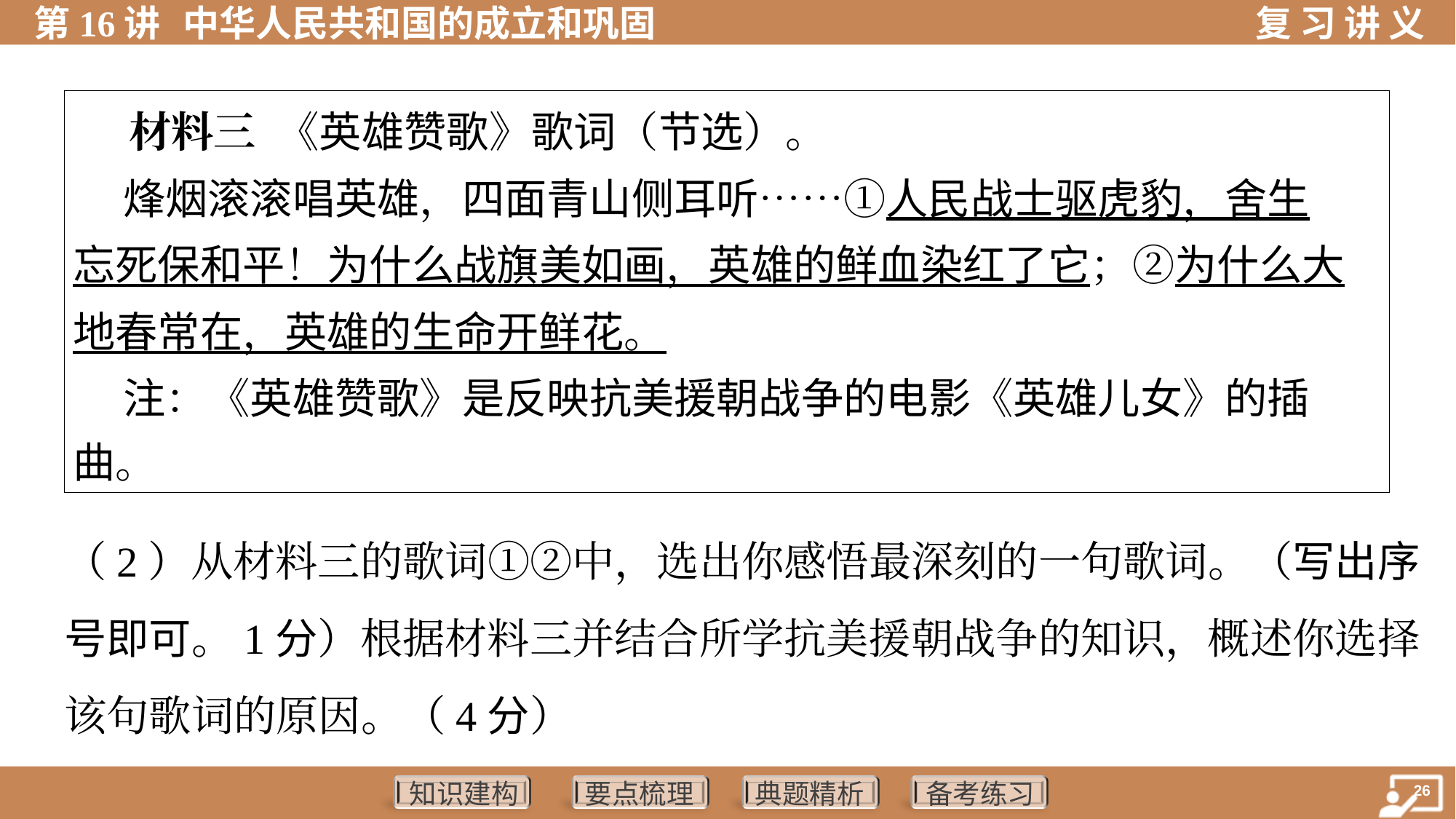

| 材料三 《英雄赞歌》歌词（节选）。 烽烟滚滚唱英雄，四面青山侧耳听……①人民战士驱虎豹，舍生 忘死保和平！为什么战旗美如画，英雄的鲜血染红了它；②为什么大 地春常在，英雄的生命开鲜花。 注：《英雄赞歌》是反映抗美援朝战争的电影《英雄儿女》的插 曲。 |
| --- |
（2）从材料三的歌词①②中，选出你感悟最深刻的一句歌词。（写出序
号即可。1分）根据材料三并结合所学抗美援朝战争的知识，概述你选择
该句歌词的原因。（4分）